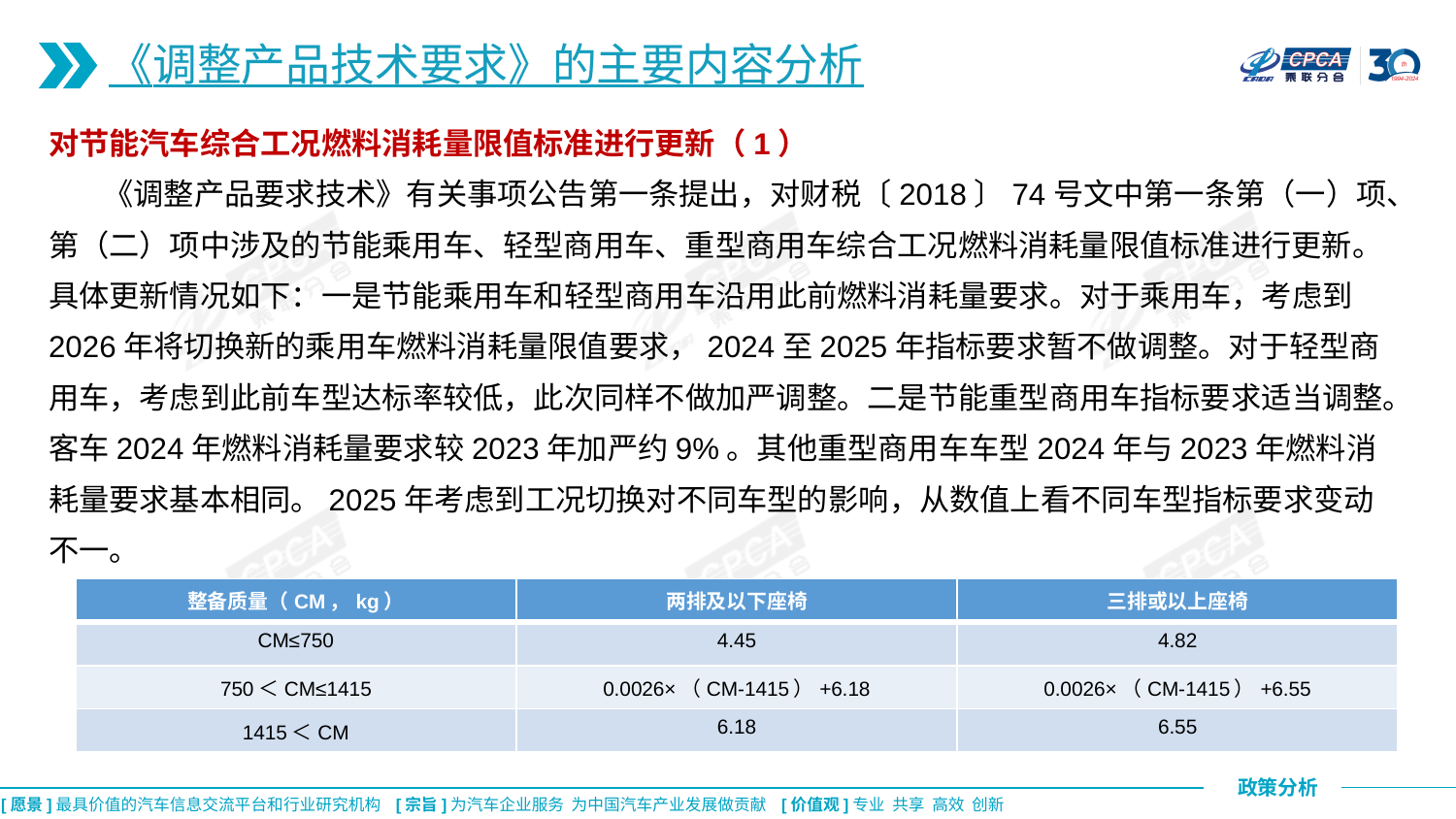

《调整产品技术要求》的主要内容分析
对节能汽车综合工况燃料消耗量限值标准进行更新（1）
       《调整产品要求技术》有关事项公告第一条提出，对财税〔2018〕74号文中第一条第（一）项、第（二）项中涉及的节能乘用车、轻型商用车、重型商用车综合工况燃料消耗量限值标准进行更新。具体更新情况如下：一是节能乘用车和轻型商用车沿用此前燃料消耗量要求。对于乘用车，考虑到2026年将切换新的乘用车燃料消耗量限值要求，2024至2025年指标要求暂不做调整。对于轻型商用车，考虑到此前车型达标率较低，此次同样不做加严调整。二是节能重型商用车指标要求适当调整。客车2024年燃料消耗量要求较2023年加严约9%。其他重型商用车车型2024年与2023年燃料消耗量要求基本相同。2025年考虑到工况切换对不同车型的影响，从数值上看不同车型指标要求变动不一。
节能乘用车基于WLTC 型式认证的车型燃料消耗量标准（单位：L/100 km）
| 整备质量（CM，kg） | 两排及以下座椅 | 三排或以上座椅 |
| --- | --- | --- |
| CM≤750 | 4.45 | 4.82 |
| 750＜CM≤1415 | 0.0026×（CM-1415）+6.18 | 0.0026×（CM-1415）+6.55 |
| 1415＜CM | 6.18 | 6.55 |